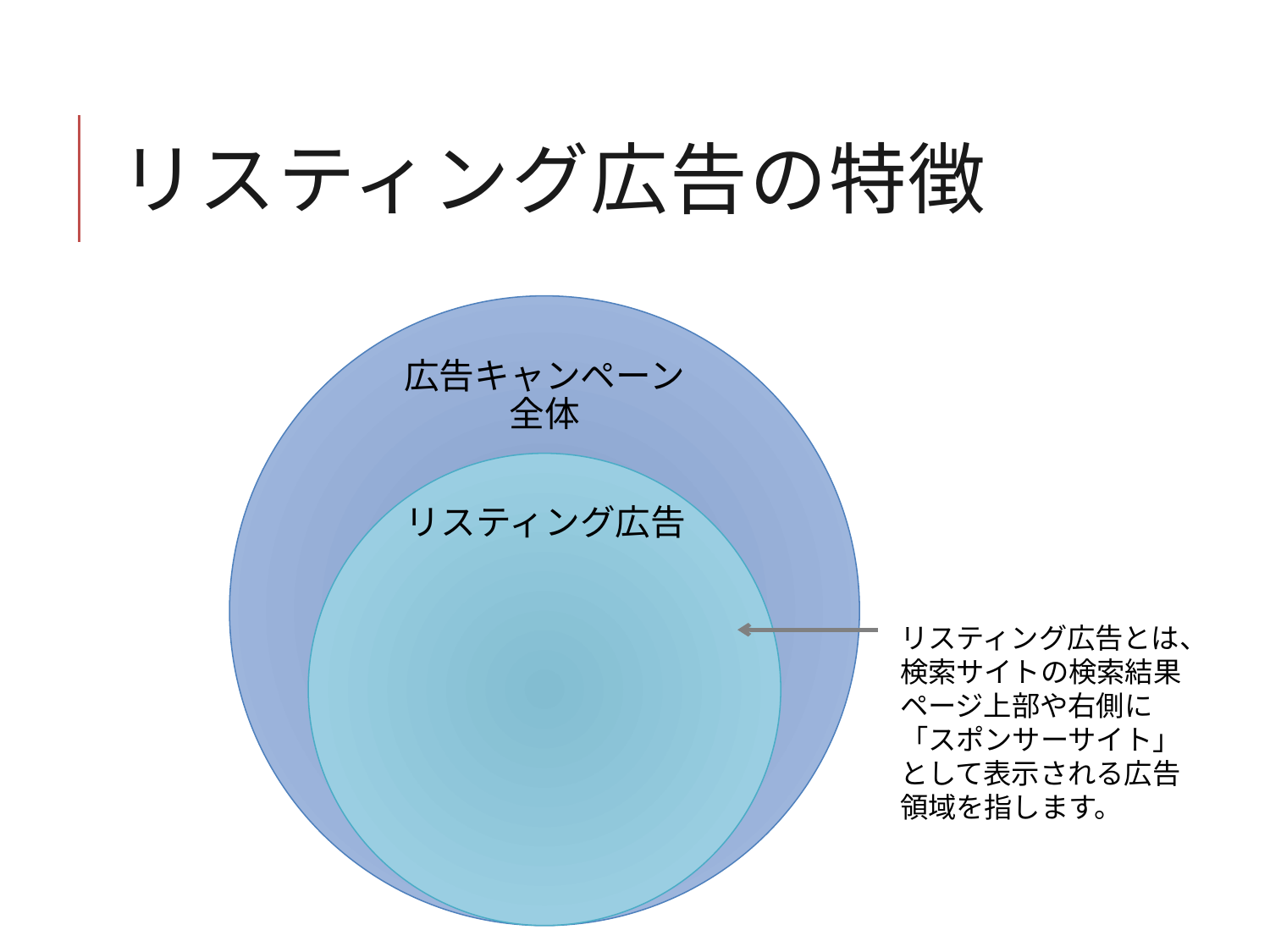

# リスティング広告の特徴
広告キャンペーン
全体

リスティング広告
リスティング広告とは、検索サイトの検索結果ページ上部や右側に「スポンサーサイト」として表示される広告領域を指します。